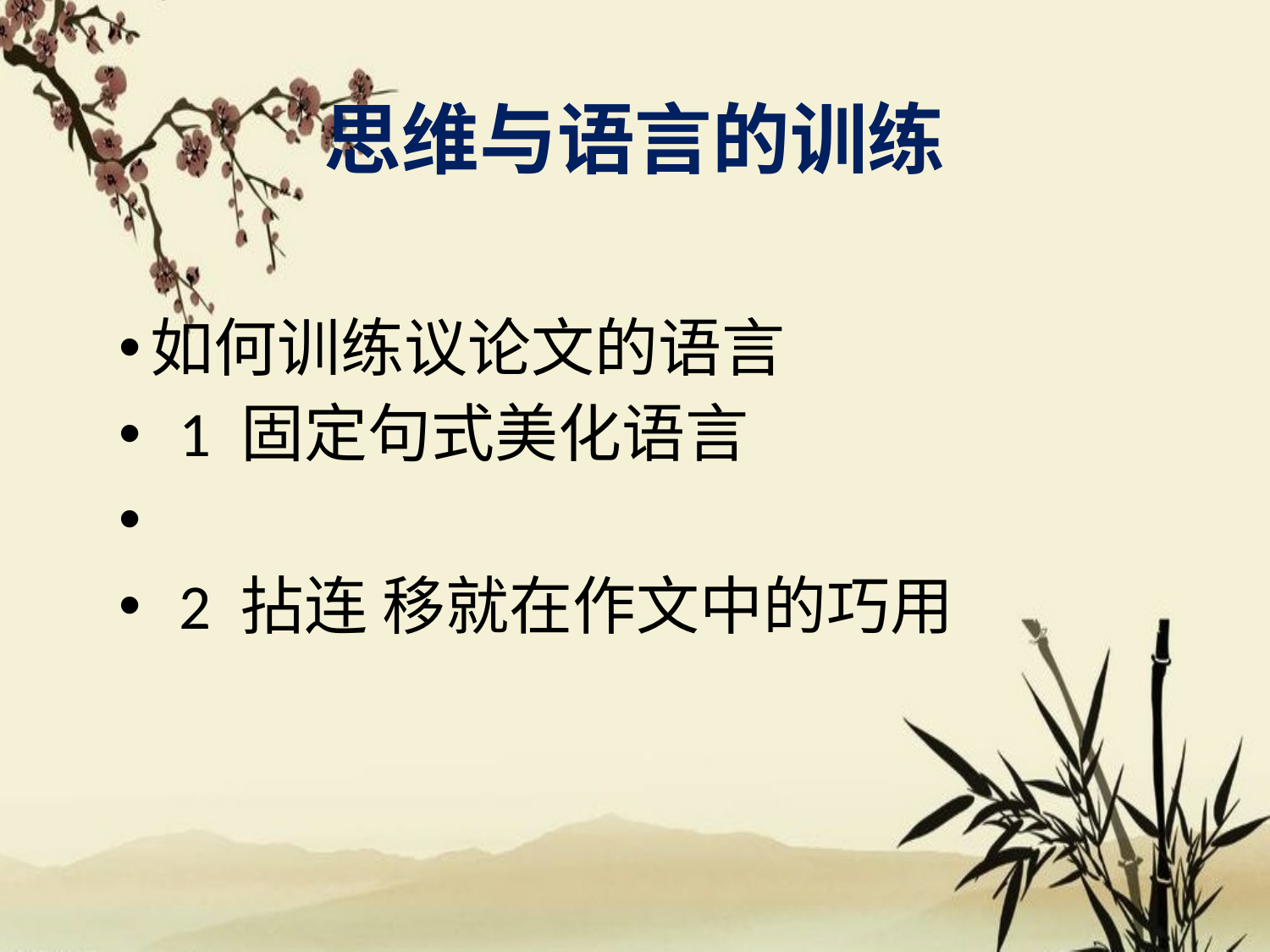

# 思维与语言的训练
如何训练议论文的语言
  1 固定句式美化语言

  2 拈连 移就在作文中的巧用